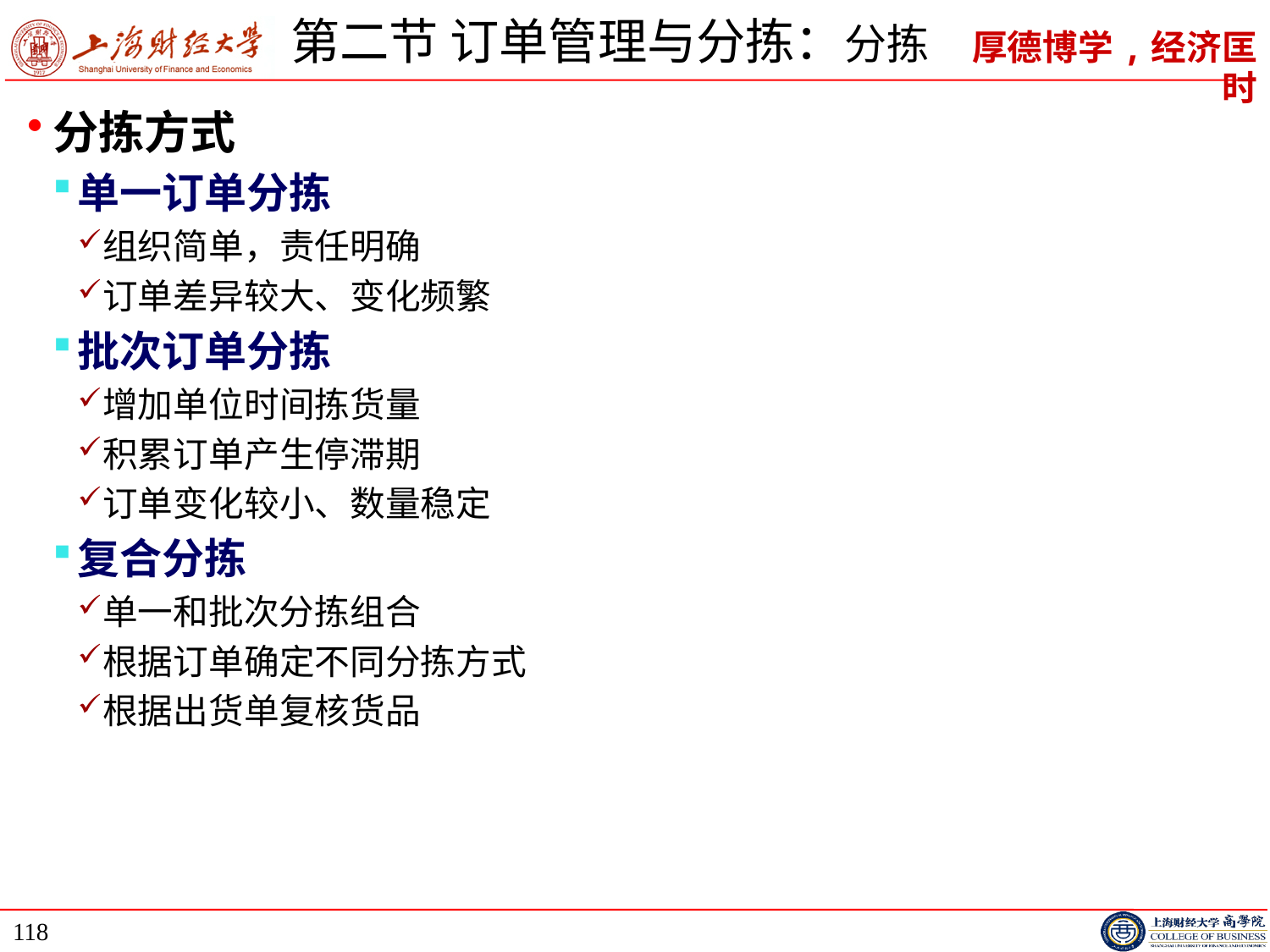

# 第二节 订单管理与分拣：分拣
分拣方式
单一订单分拣
组织简单，责任明确
订单差异较大、变化频繁
批次订单分拣
增加单位时间拣货量
积累订单产生停滞期
订单变化较小、数量稳定
复合分拣
单一和批次分拣组合
根据订单确定不同分拣方式
根据出货单复核货品

118